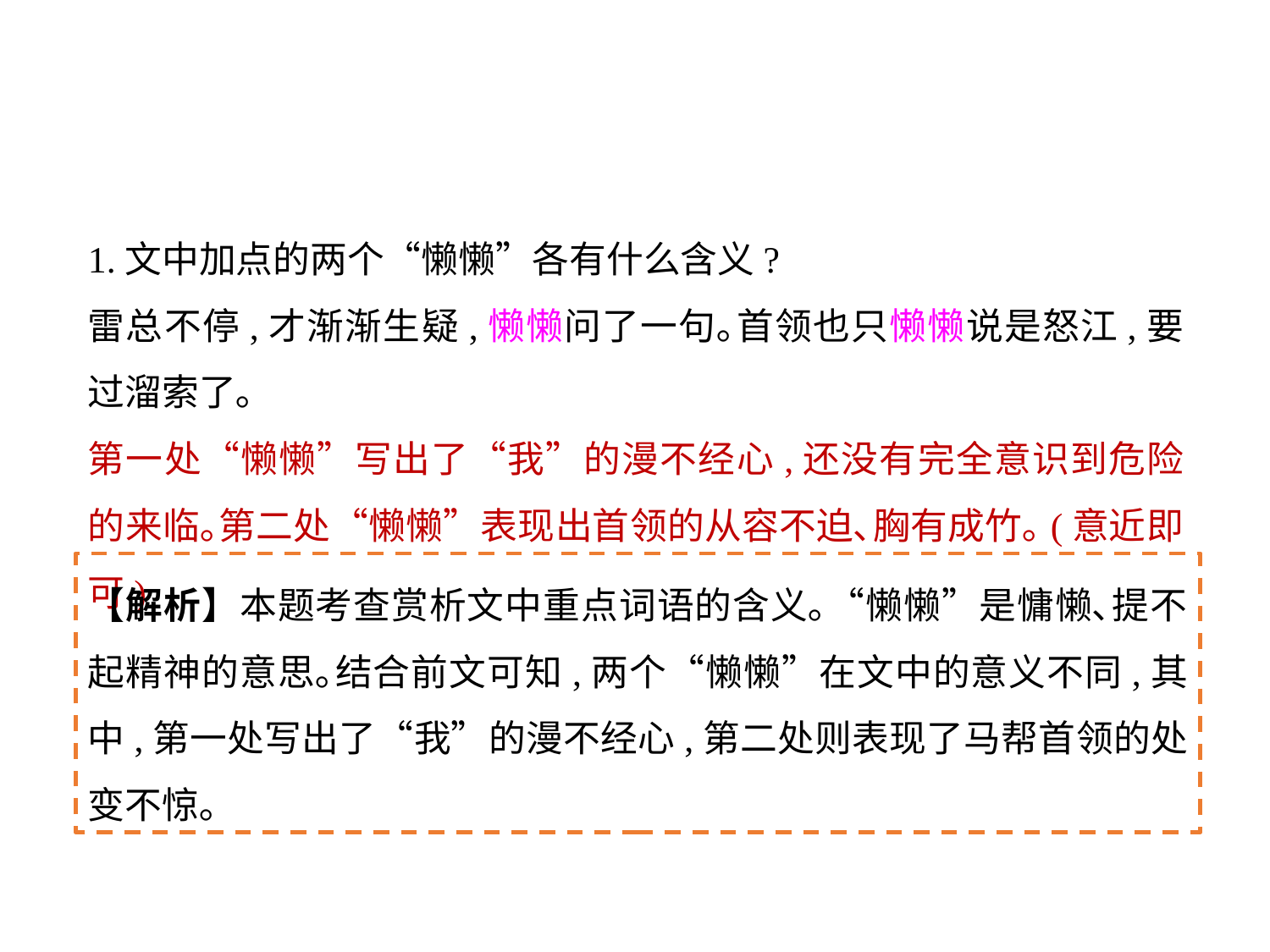

1.文中加点的两个“懒懒”各有什么含义?
雷总不停,才渐渐生疑,懒懒问了一句｡首领也只懒懒说是怒江,要过溜索了｡
第一处“懒懒”写出了“我”的漫不经心,还没有完全意识到危险的来临｡第二处“懒懒”表现出首领的从容不迫､胸有成竹｡(意近即可)
【解析】本题考查赏析文中重点词语的含义｡“懒懒”是慵懒､提不起精神的意思｡结合前文可知,两个“懒懒”在文中的意义不同,其中,第一处写出了“我”的漫不经心,第二处则表现了马帮首领的处变不惊｡